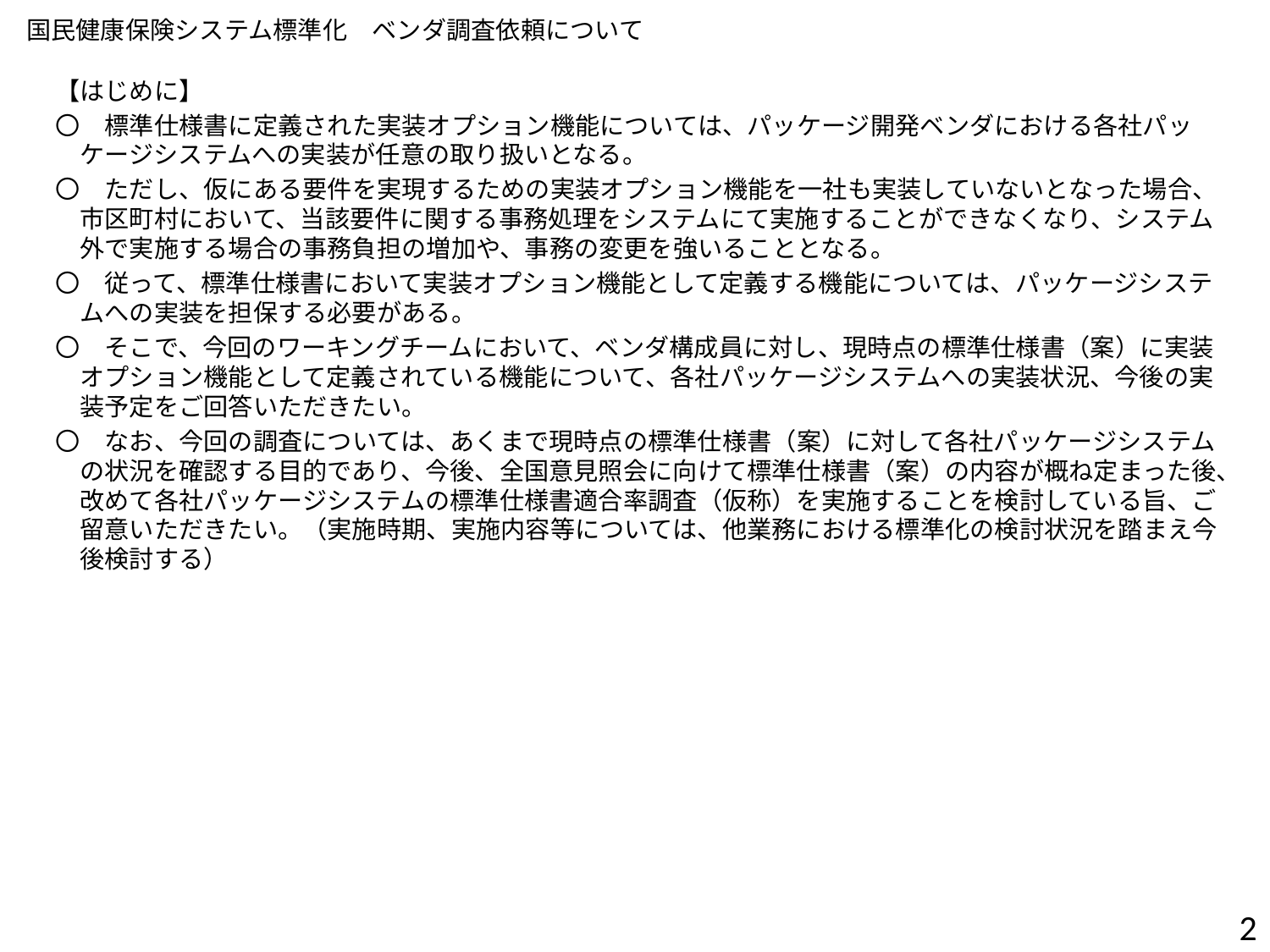

国民健康保険システム標準化　ベンダ調査依頼について
【はじめに】
〇　標準仕様書に定義された実装オプション機能については、パッケージ開発ベンダにおける各社パッケージシステムへの実装が任意の取り扱いとなる。
〇　ただし、仮にある要件を実現するための実装オプション機能を一社も実装していないとなった場合、市区町村において、当該要件に関する事務処理をシステムにて実施することができなくなり、システム外で実施する場合の事務負担の増加や、事務の変更を強いることとなる。
〇　従って、標準仕様書において実装オプション機能として定義する機能については、パッケージシステムへの実装を担保する必要がある。
〇　そこで、今回のワーキングチームにおいて、ベンダ構成員に対し、現時点の標準仕様書（案）に実装オプション機能として定義されている機能について、各社パッケージシステムへの実装状況、今後の実装予定をご回答いただきたい。
〇　なお、今回の調査については、あくまで現時点の標準仕様書（案）に対して各社パッケージシステムの状況を確認する目的であり、今後、全国意見照会に向けて標準仕様書（案）の内容が概ね定まった後、改めて各社パッケージシステムの標準仕様書適合率調査（仮称）を実施することを検討している旨、ご留意いただきたい。（実施時期、実施内容等については、他業務における標準化の検討状況を踏まえ今後検討する）
2